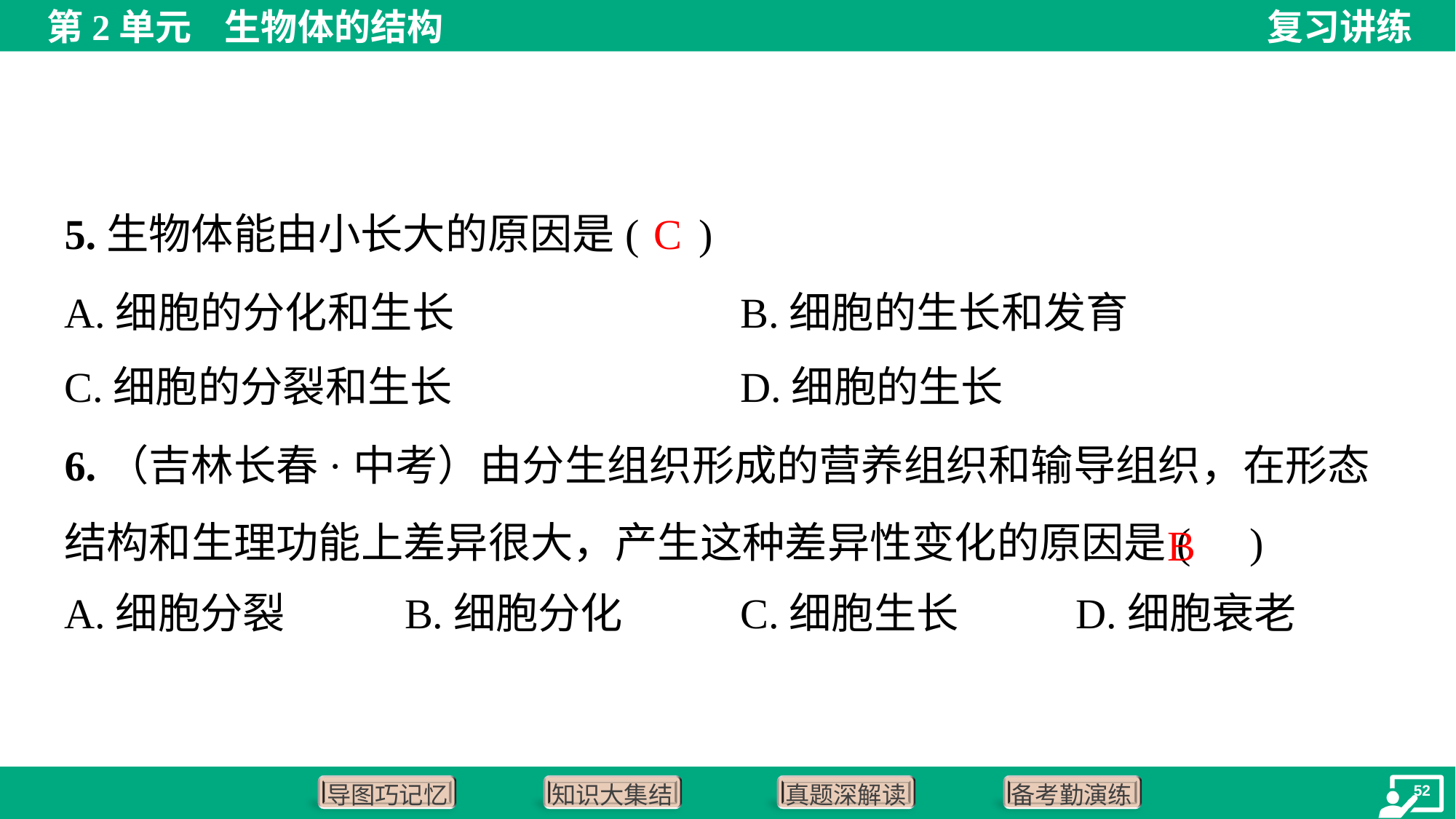

C
5.生物体能由小长大的原因是(     )
A.细胞的分化和生长	B.细胞的生长和发育
C.细胞的分裂和生长	D.细胞的生长
6.（吉林长春·中考）由分生组织形成的营养组织和输导组织，在形态结构和生理功能上差异很大，产生这种差异性变化的原因是(     )
B
A.细胞分裂	B.细胞分化	C.细胞生长	D.细胞衰老